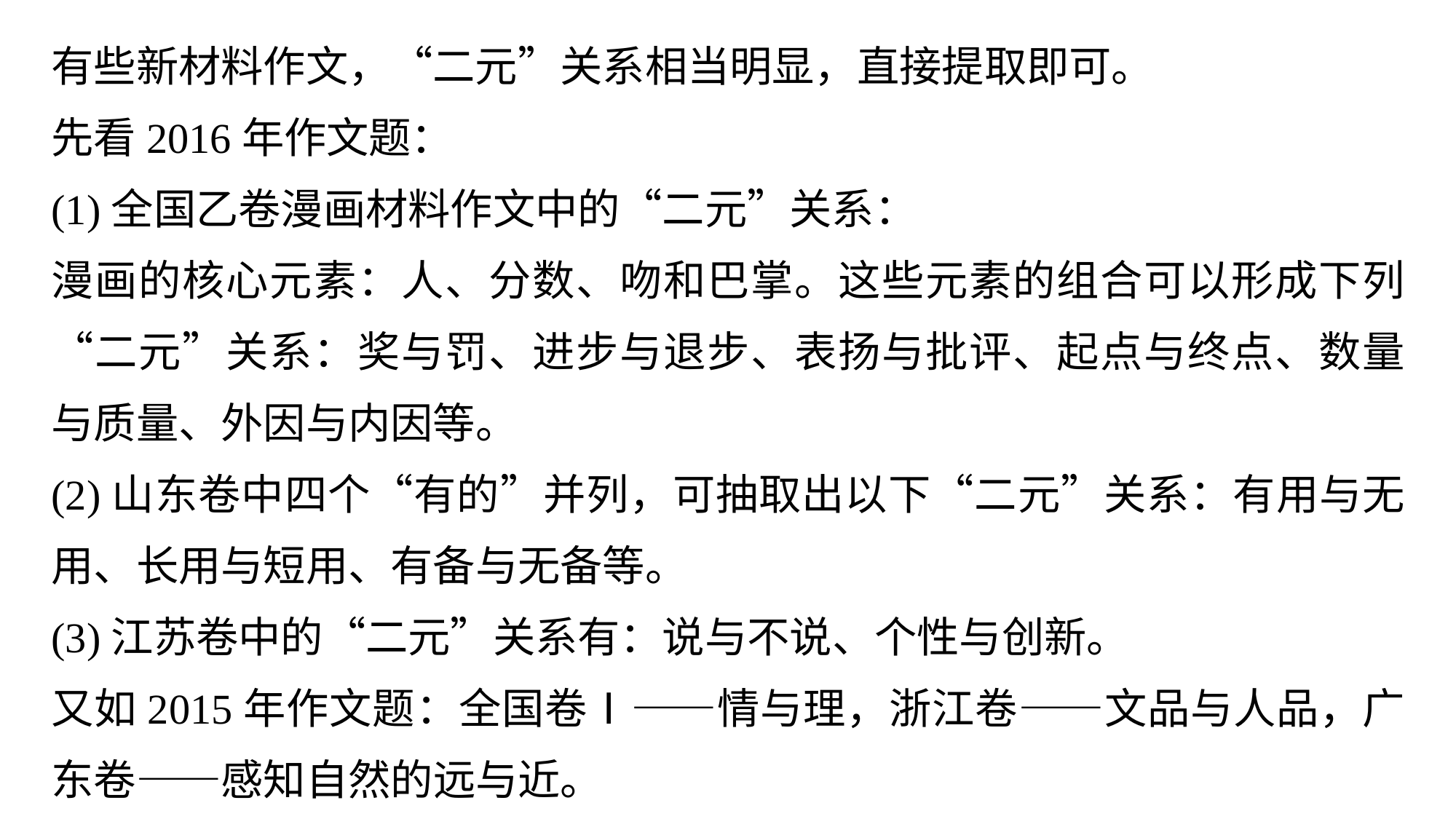

有些新材料作文，“二元”关系相当明显，直接提取即可。
先看2016年作文题：
(1)全国乙卷漫画材料作文中的“二元”关系：
漫画的核心元素：人、分数、吻和巴掌。这些元素的组合可以形成下列“二元”关系：奖与罚、进步与退步、表扬与批评、起点与终点、数量与质量、外因与内因等。
(2)山东卷中四个“有的”并列，可抽取出以下“二元”关系：有用与无用、长用与短用、有备与无备等。
(3)江苏卷中的“二元”关系有：说与不说、个性与创新。
又如2015年作文题：全国卷Ⅰ——情与理，浙江卷——文品与人品，广东卷——感知自然的远与近。